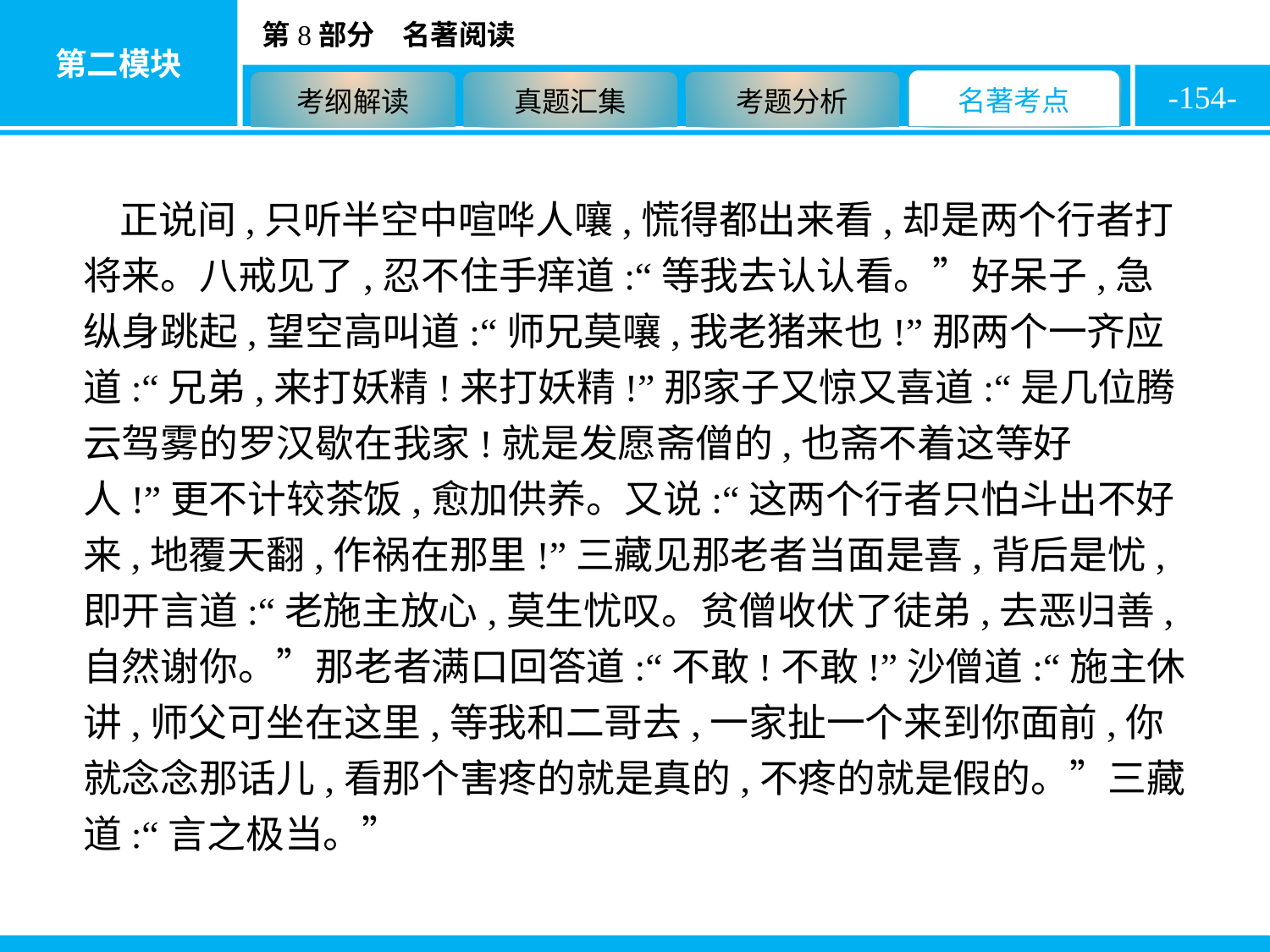

-154-
正说间,只听半空中喧哗人嚷,慌得都出来看,却是两个行者打将来。八戒见了,忍不住手痒道:“等我去认认看。”好呆子,急纵身跳起,望空高叫道:“师兄莫嚷,我老猪来也!”那两个一齐应道:“兄弟,来打妖精!来打妖精!”那家子又惊又喜道:“是几位腾云驾雾的罗汉歇在我家!就是发愿斋僧的,也斋不着这等好人!”更不计较茶饭,愈加供养。又说:“这两个行者只怕斗出不好来,地覆天翻,作祸在那里!”三藏见那老者当面是喜,背后是忧,即开言道:“老施主放心,莫生忧叹。贫僧收伏了徒弟,去恶归善,自然谢你。”那老者满口回答道:“不敢!不敢!”沙僧道:“施主休讲,师父可坐在这里,等我和二哥去,一家扯一个来到你面前,你就念念那话儿,看那个害疼的就是真的,不疼的就是假的。”三藏道:“言之极当。”